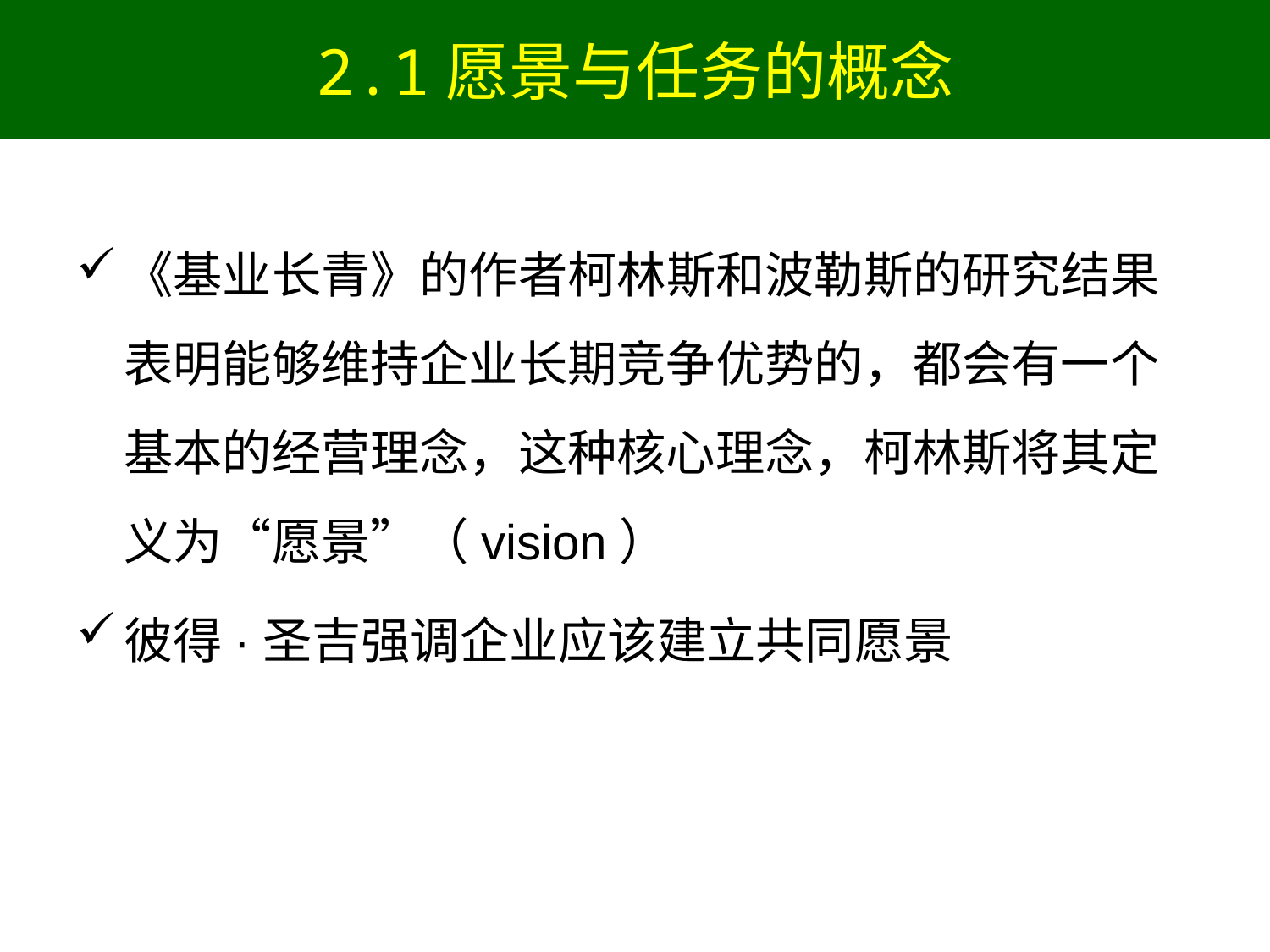

# 2.1愿景与任务的概念
《基业长青》的作者柯林斯和波勒斯的研究结果表明能够维持企业长期竞争优势的，都会有一个基本的经营理念，这种核心理念，柯林斯将其定义为“愿景”（vision）
彼得·圣吉强调企业应该建立共同愿景